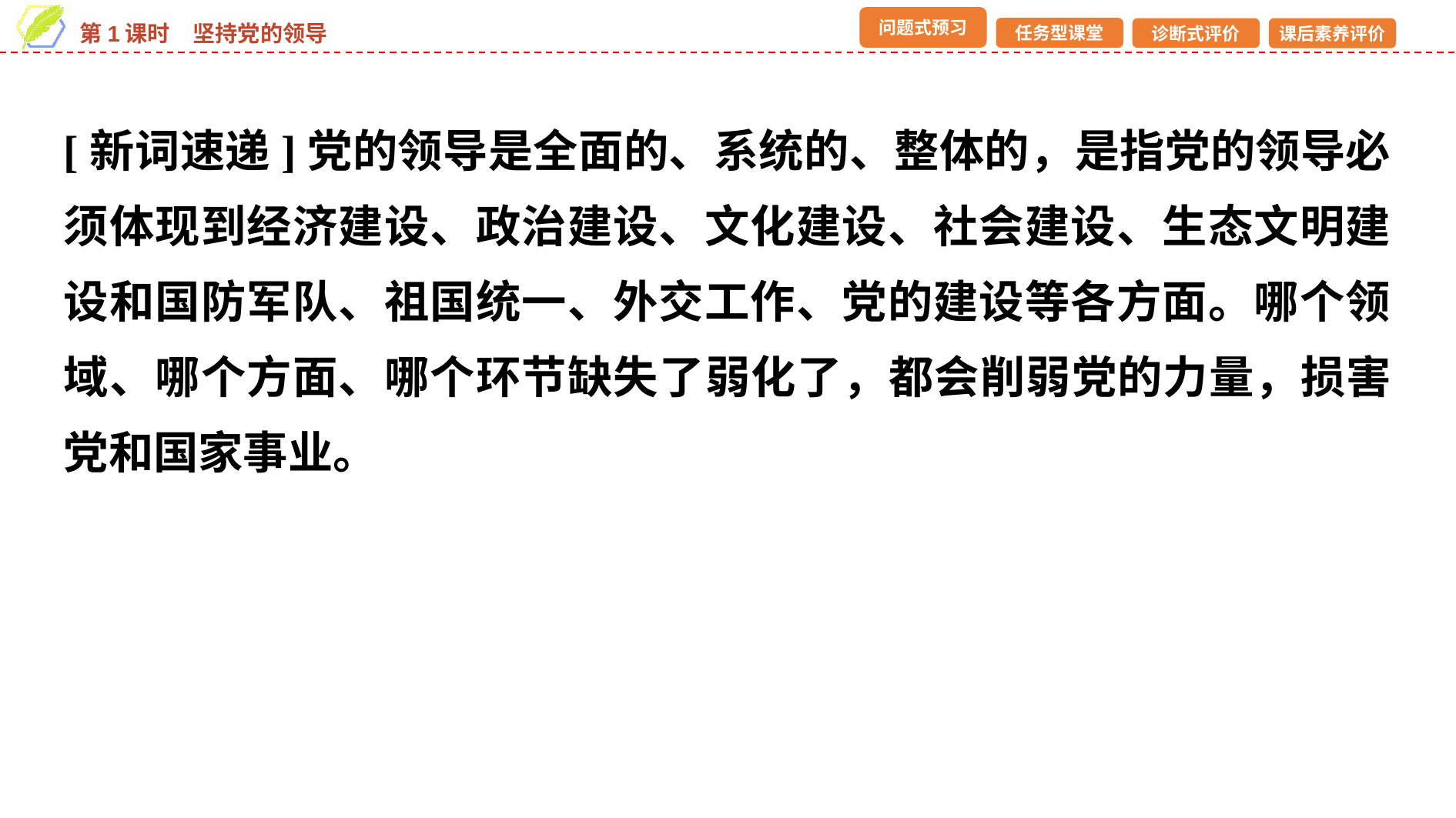

[新词速递]党的领导是全面的、系统的、整体的，是指党的领导必须体现到经济建设、政治建设、文化建设、社会建设、生态文明建设和国防军队、祖国统一、外交工作、党的建设等各方面。哪个领域、哪个方面、哪个环节缺失了弱化了，都会削弱党的力量，损害党和国家事业。